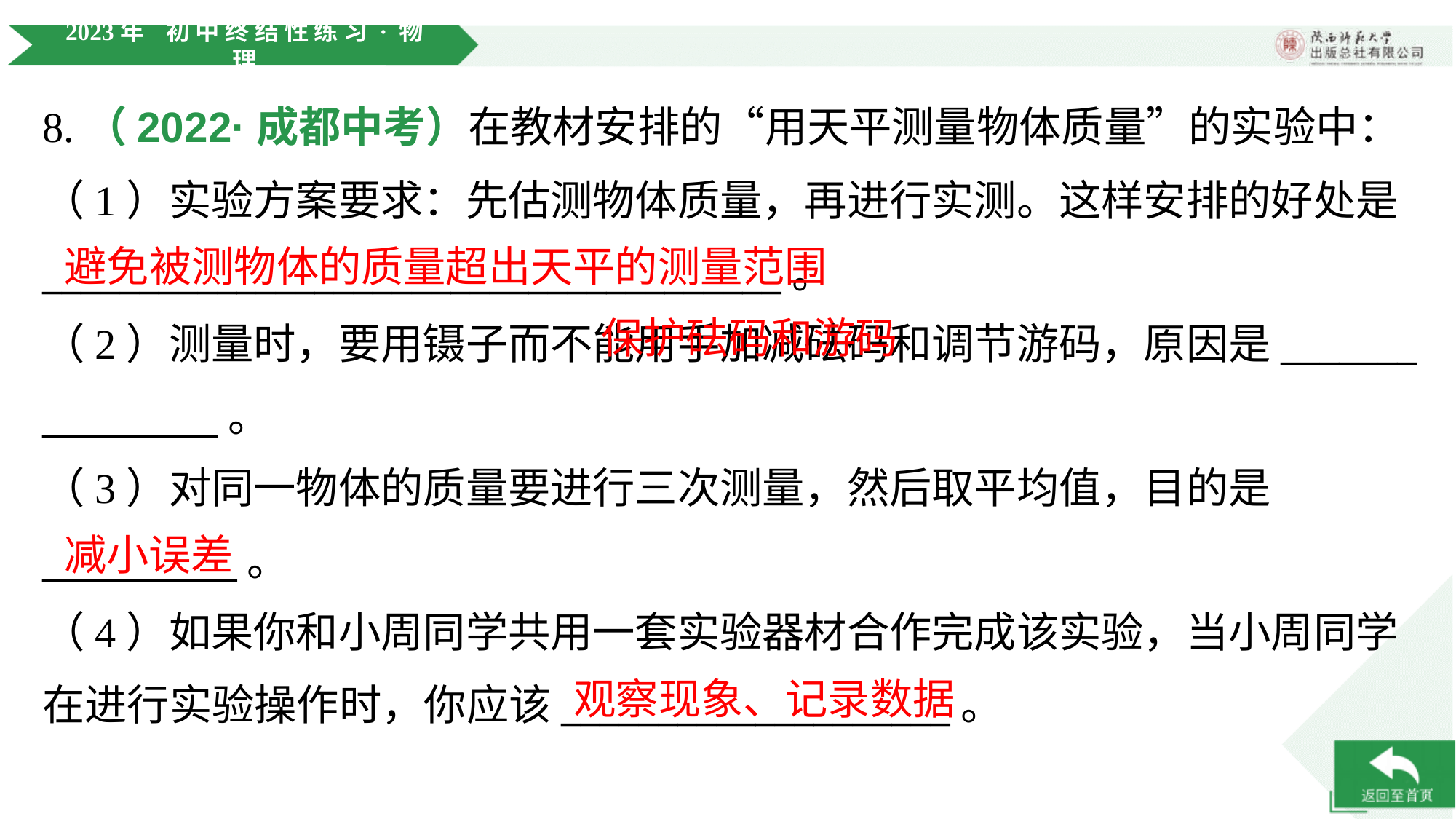

8.（2022·成都中考）在教材安排的“用天平测量物体质量”的实验中：
（1）实验方案要求：先估测物体质量，再进行实测。这样安排的好处是
______________________________________。
避免被测物体的质量超出天平的测量范围
                                                          保护砝码和游码
（2）测量时，要用镊子而不能用手加减砝码和调节游码，原因是_______
_________。
（3）对同一物体的质量要进行三次测量，然后取平均值，目的是
__________。
减小误差
（4）如果你和小周同学共用一套实验器材合作完成该实验，当小周同学
在进行实验操作时，你应该____________________。
观察现象、记录数据